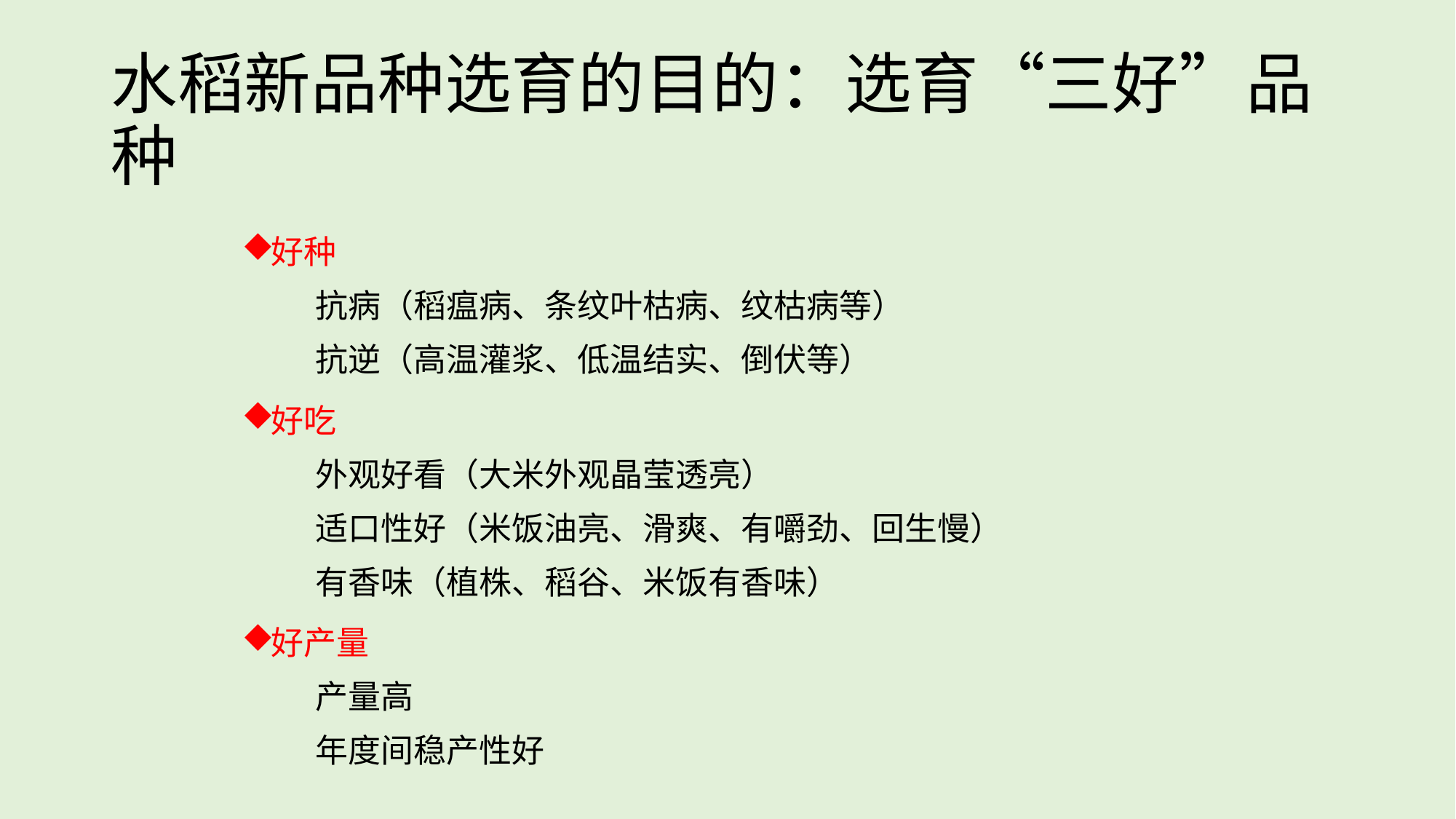

# 水稻新品种选育的目的：选育“三好”品种
好种
抗病（稻瘟病、条纹叶枯病、纹枯病等）
抗逆（高温灌浆、低温结实、倒伏等）
好吃
外观好看（大米外观晶莹透亮）
适口性好（米饭油亮、滑爽、有嚼劲、回生慢）
有香味（植株、稻谷、米饭有香味）
好产量
产量高
年度间稳产性好